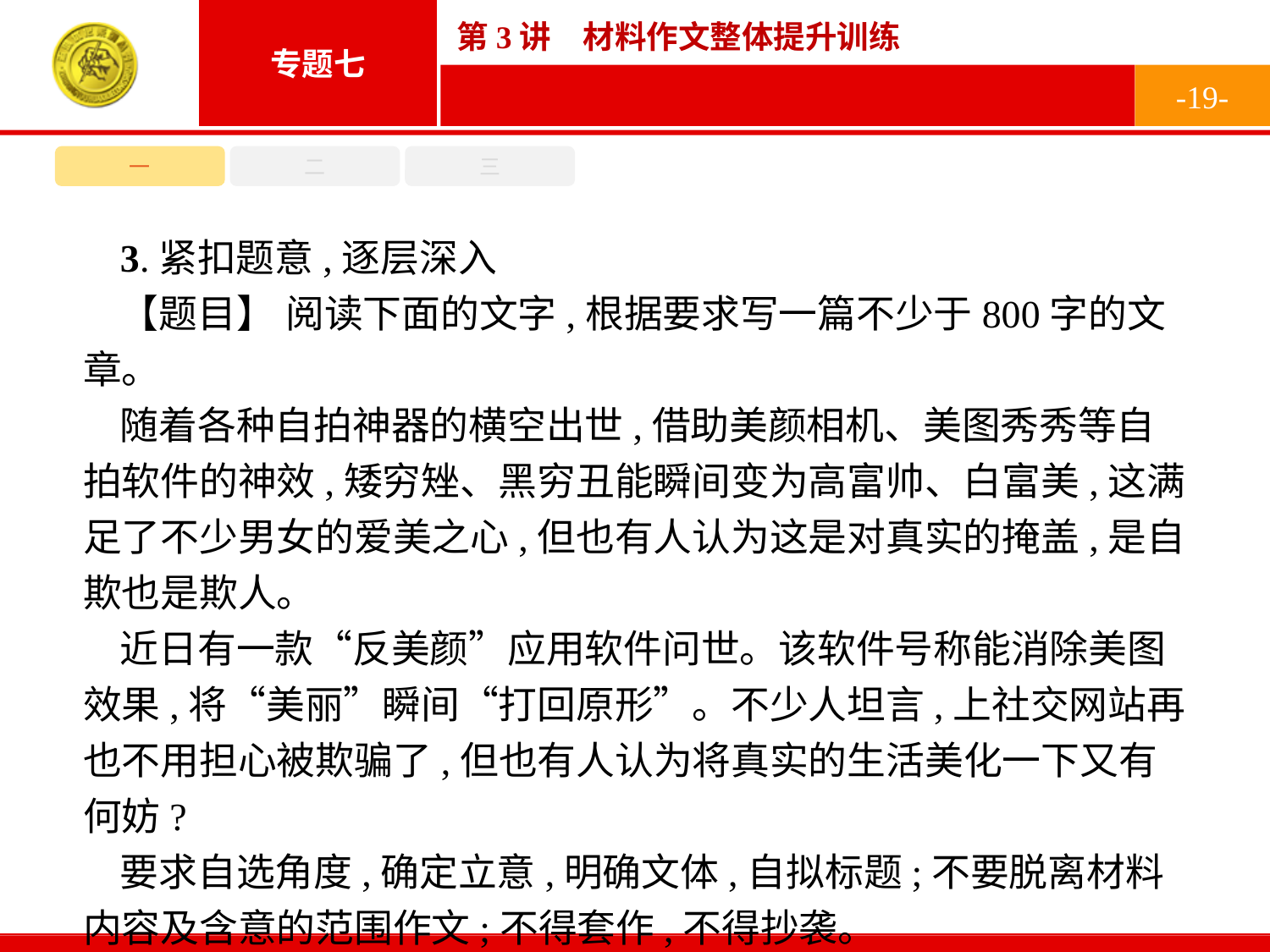

-19-
一
二
三
3.紧扣题意,逐层深入
【题目】 阅读下面的文字,根据要求写一篇不少于800字的文章。
随着各种自拍神器的横空出世,借助美颜相机、美图秀秀等自拍软件的神效,矮穷矬、黑穷丑能瞬间变为高富帅、白富美,这满足了不少男女的爱美之心,但也有人认为这是对真实的掩盖,是自欺也是欺人。
近日有一款“反美颜”应用软件问世。该软件号称能消除美图效果,将“美丽”瞬间“打回原形”。不少人坦言,上社交网站再也不用担心被欺骗了,但也有人认为将真实的生活美化一下又有何妨?
要求自选角度,确定立意,明确文体,自拟标题;不要脱离材料内容及含意的范围作文;不得套作,不得抄袭。